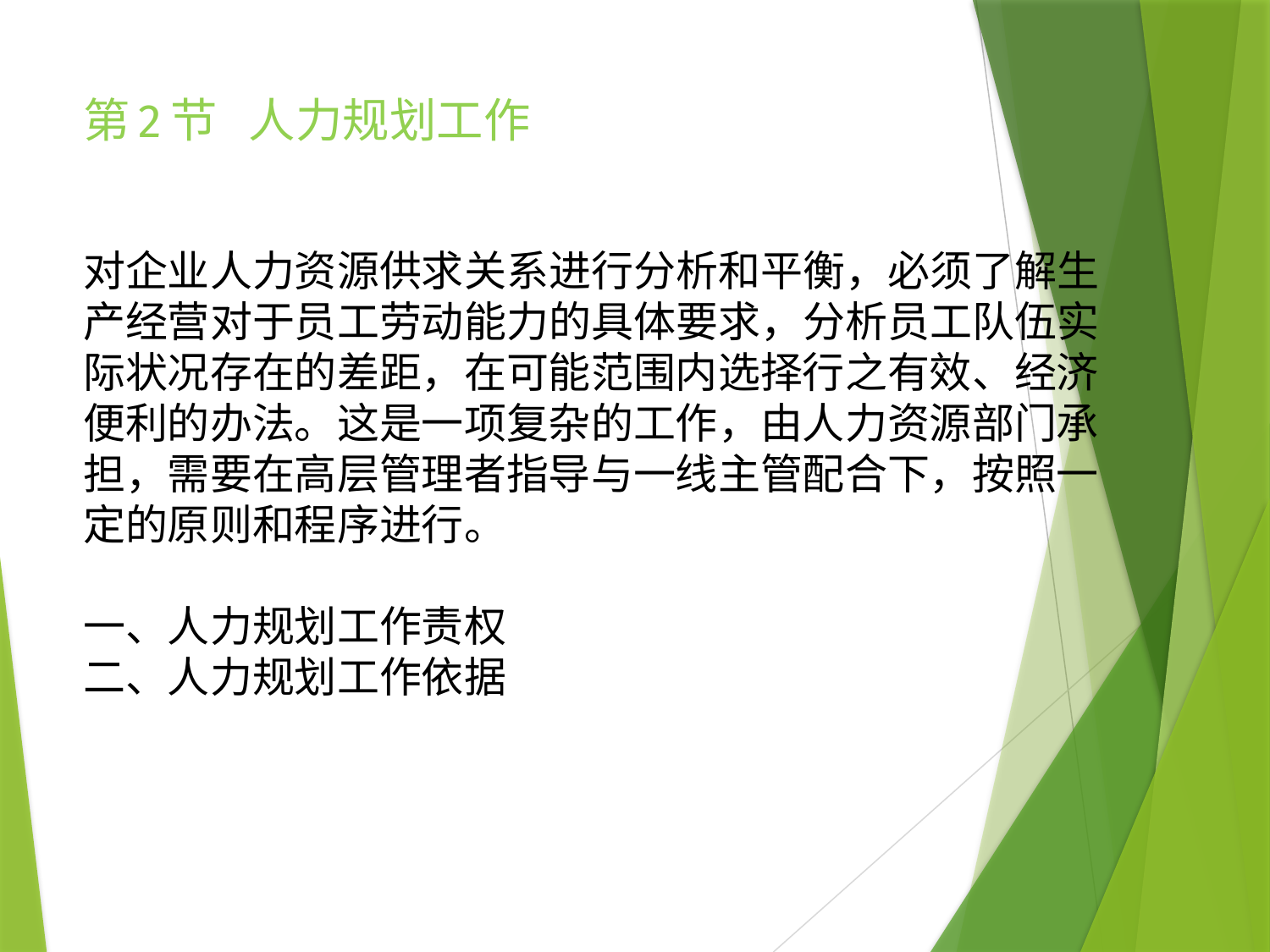

# 第2节   人力规划工作
对企业人力资源供求关系进行分析和平衡，必须了解生产经营对于员工劳动能力的具体要求，分析员工队伍实际状况存在的差距，在可能范围内选择行之有效、经济便利的办法。这是一项复杂的工作，由人力资源部门承担，需要在高层管理者指导与一线主管配合下，按照一定的原则和程序进行。

一、人力规划工作责权
二、人力规划工作依据